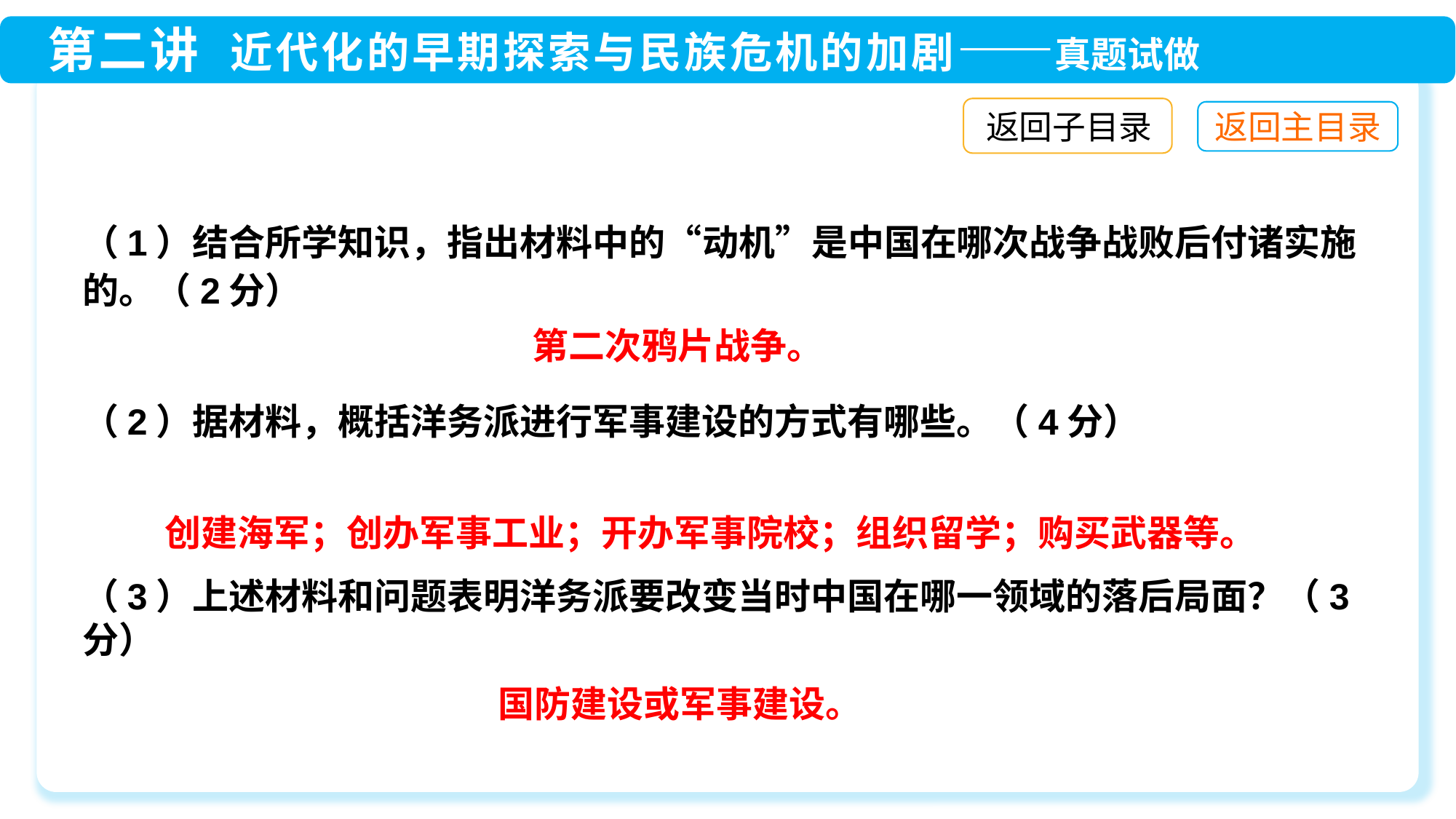

返回子目录
（1）结合所学知识，指出材料中的“动机”是中国在哪次战争战败后付诸实施的。（2分）

（2）据材料，概括洋务派进行军事建设的方式有哪些。（4分）

（3）上述材料和问题表明洋务派要改变当时中国在哪一领域的落后局面？（3分）

第二次鸦片战争。
创建海军；创办军事工业；开办军事院校；组织留学；购买武器等。
国防建设或军事建设。